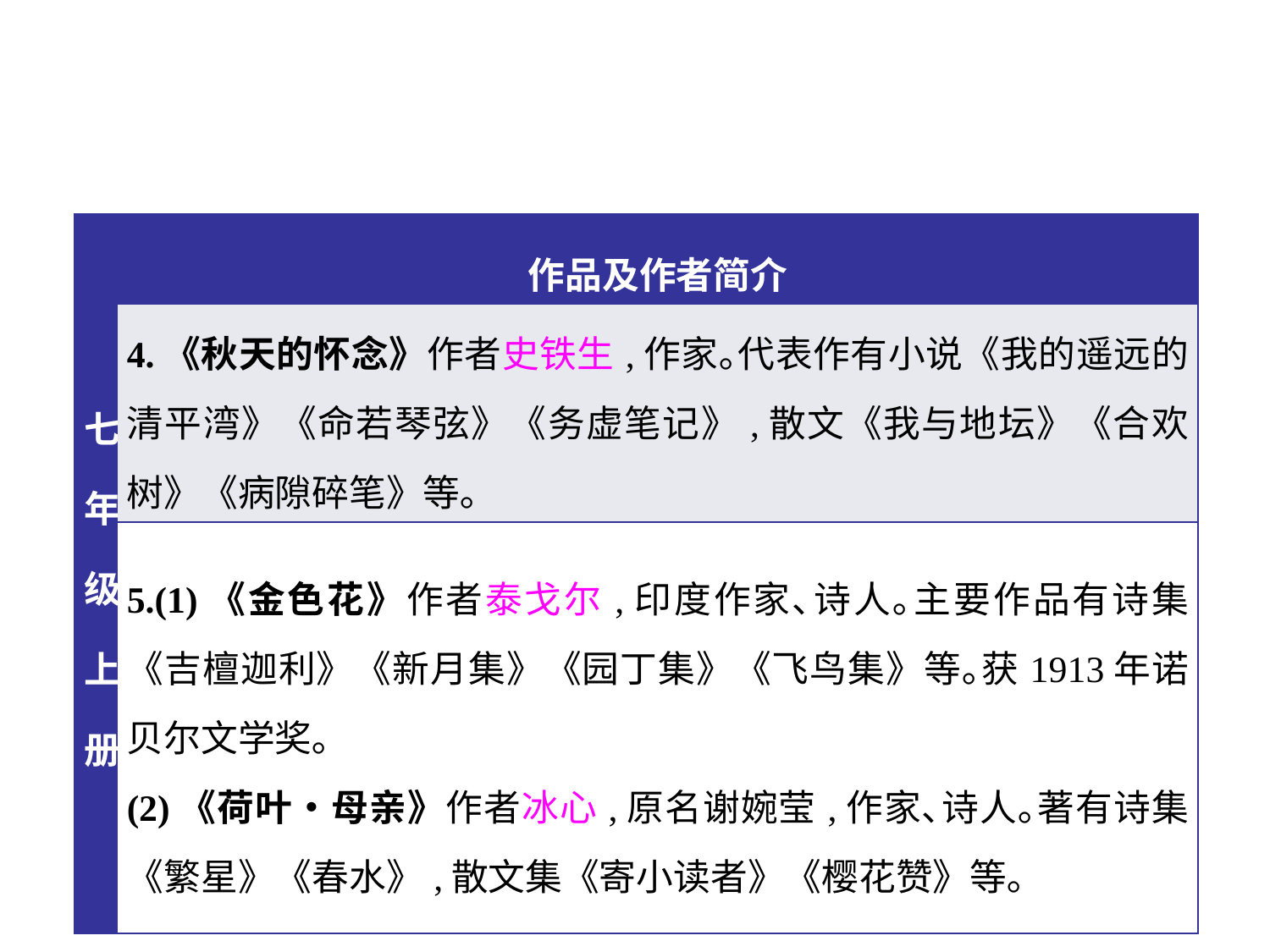

| 七年级上册 | 作品及作者简介 |
| --- | --- |
|  | 4.《秋天的怀念》作者史铁生,作家｡代表作有小说《我的遥远的清平湾》《命若琴弦》《务虚笔记》,散文《我与地坛》《合欢树》《病隙碎笔》等｡ |
|  | 5.(1)《金色花》作者泰戈尔,印度作家､诗人｡主要作品有诗集《吉檀迦利》《新月集》《园丁集》《飞鸟集》等｡获1913年诺贝尔文学奖｡ (2)《荷叶•母亲》作者冰心,原名谢婉莹,作家､诗人｡著有诗集《繁星》《春水》,散文集《寄小读者》《樱花赞》等｡ |